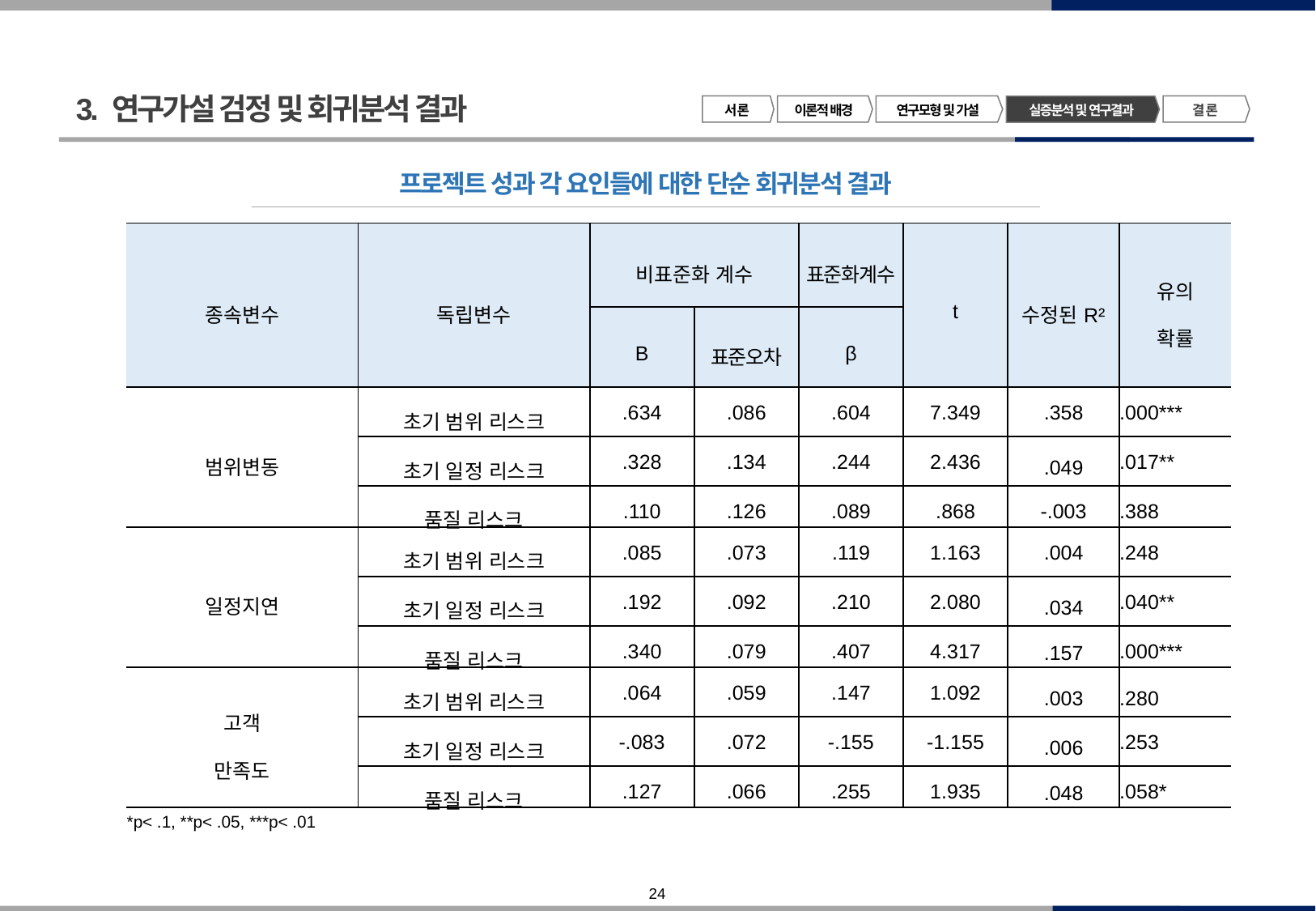

3. 연구가설 검정 및 회귀분석 결과
서  론
이론적 배경
연구모형 및 가설
결 론
실증분석 및 연구결과
프로젝트 성과 각 요인들에 대한 단순 회귀분석 결과
| 종속변수 | 독립변수 | 비표준화 계수 |  | 표준화계수 | t | 수정된R² | 유의 확률 |
| --- | --- | --- | --- | --- | --- | --- | --- |
|  |  | B | 표준오차 | β |  |  |  |
| 범위변동 | 초기 범위 리스크 | .634 | .086 | .604 | 7.349 | .358 | .000\*\*\* |
|  | 초기 일정 리스크 | .328 | .134 | .244 | 2.436 | .049 | .017\*\* |
|  | 품질 리스크 | .110 | .126 | .089 | .868 | -.003 | .388 |
| 일정지연 | 초기 범위 리스크 | .085 | .073 | .119 | 1.163 | .004 | .248 |
|  | 초기 일정 리스크 | .192 | .092 | .210 | 2.080 | .034 | .040\*\* |
|  | 품질 리스크 | .340 | .079 | .407 | 4.317 | .157 | .000\*\*\* |
| 고객 만족도 | 초기 범위 리스크 | .064 | .059 | .147 | 1.092 | .003 | .280 |
|  | 초기 일정 리스크 | -.083 | .072 | -.155 | -1.155 | .006 | .253 |
|  | 품질 리스크 | .127 | .066 | .255 | 1.935 | .048 | .058\* |
*p< .1, **p< .05, ***p< .01